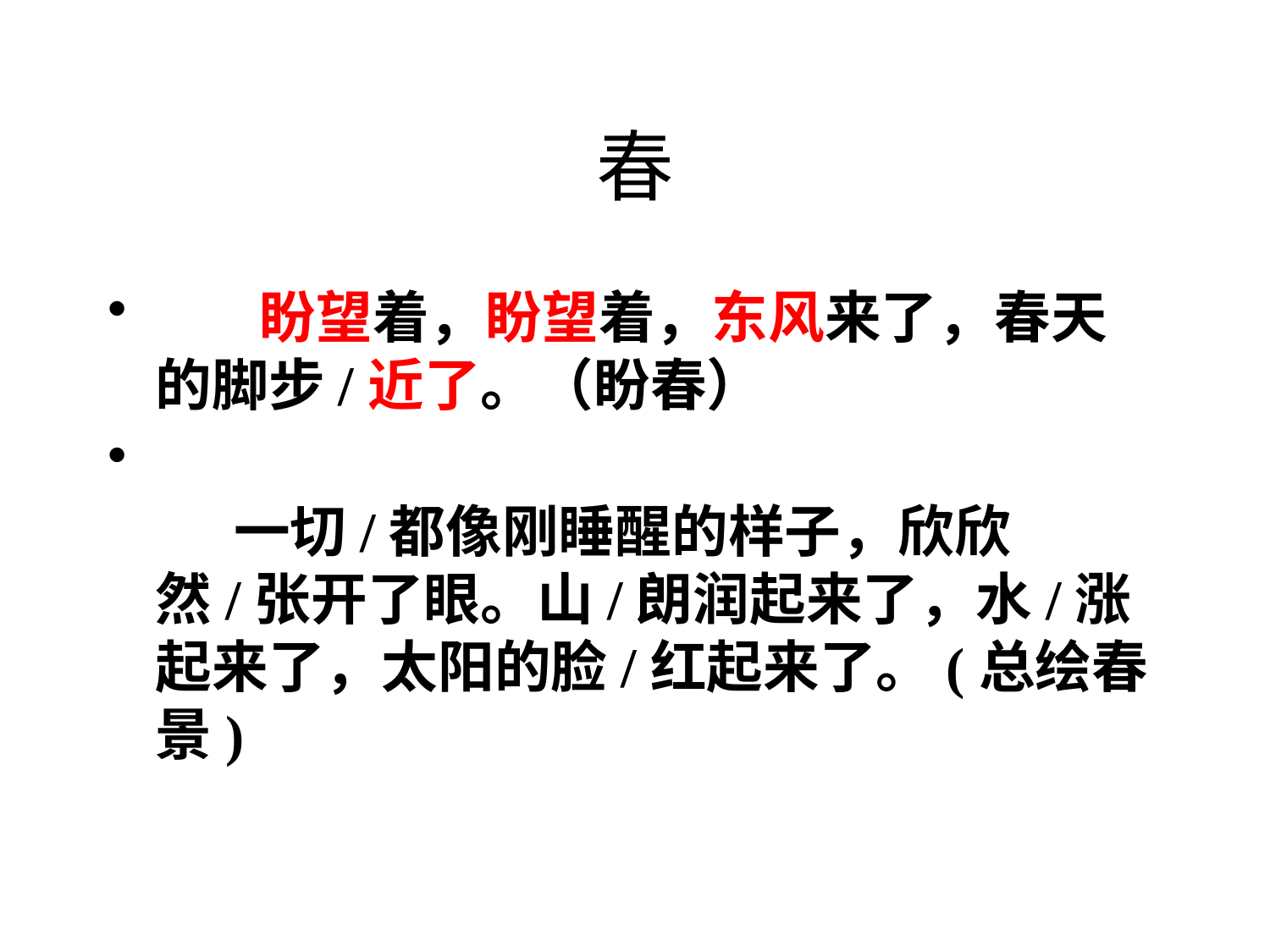

# 春
       盼望着，盼望着，东风来了，春天的脚步/近了。（盼春）
     一切/都像刚睡醒的样子，欣欣然/张开了眼。山/朗润起来了，水/涨起来了，太阳的脸/红起来了。(总绘春景)